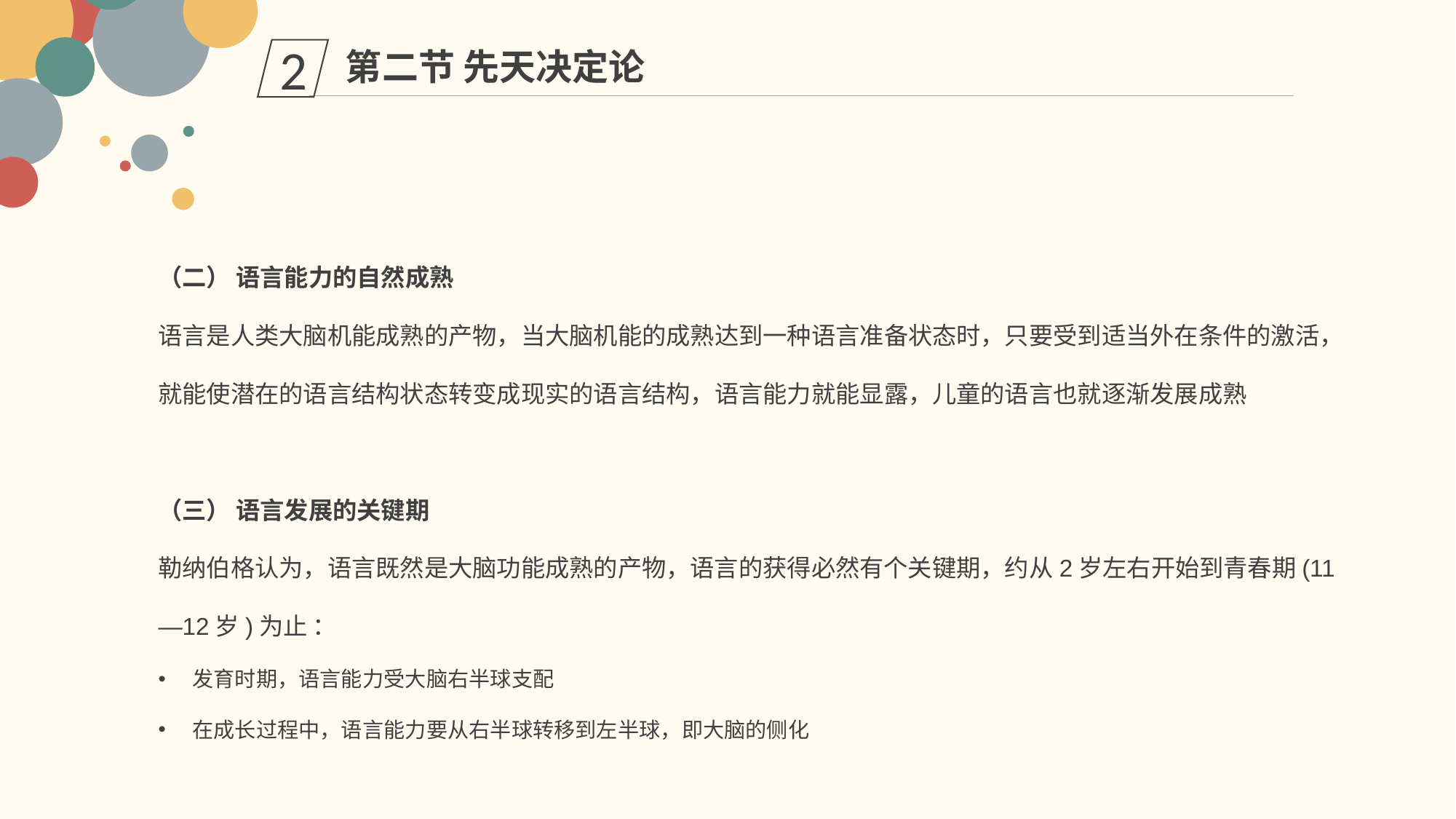

第二节 先天决定论
2
（二） 语言能力的自然成熟
语言是人类大脑机能成熟的产物，当大脑机能的成熟达到一种语言准备状态时，只要受到适当外在条件的激活，就能使潜在的语言结构状态转变成现实的语言结构，语言能力就能显露，儿童的语言也就逐渐发展成熟

（三） 语言发展的关键期
勒纳伯格认为，语言既然是大脑功能成熟的产物，语言的获得必然有个关键期，约从2岁左右开始到青春期(11—12岁)为止 ：
发育时期，语言能力受大脑右半球支配
在成长过程中，语言能力要从右半球转移到左半球，即大脑的侧化